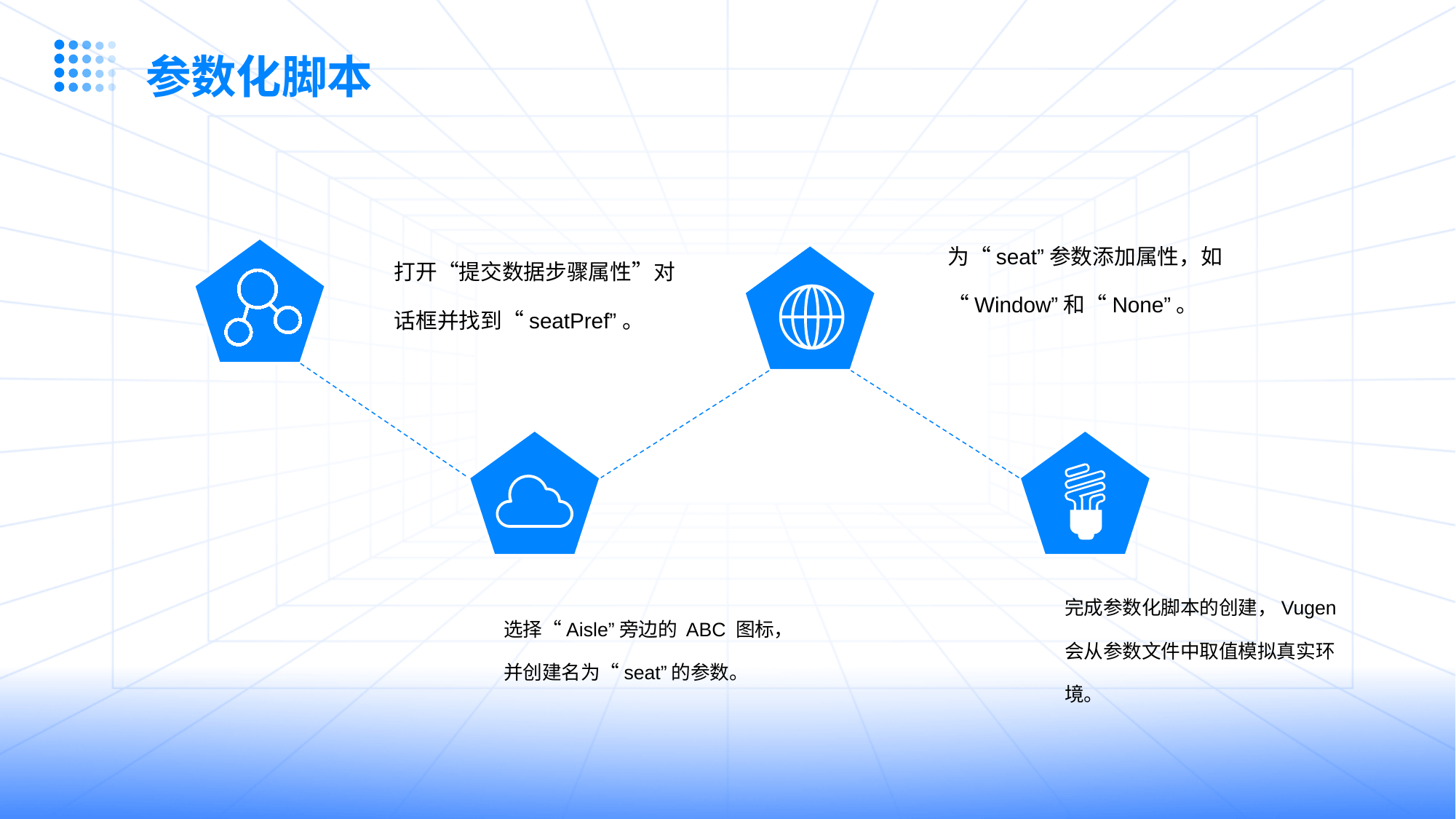

参数化脚本

为“seat”参数添加属性，如“Window”和“None”。
打开“提交数据步骤属性”对话框并找到“seatPref”。

选择“Aisle”旁边的 ABC 图标，并创建名为“seat”的参数。
完成参数化脚本的创建，Vugen会从参数文件中取值模拟真实环境。